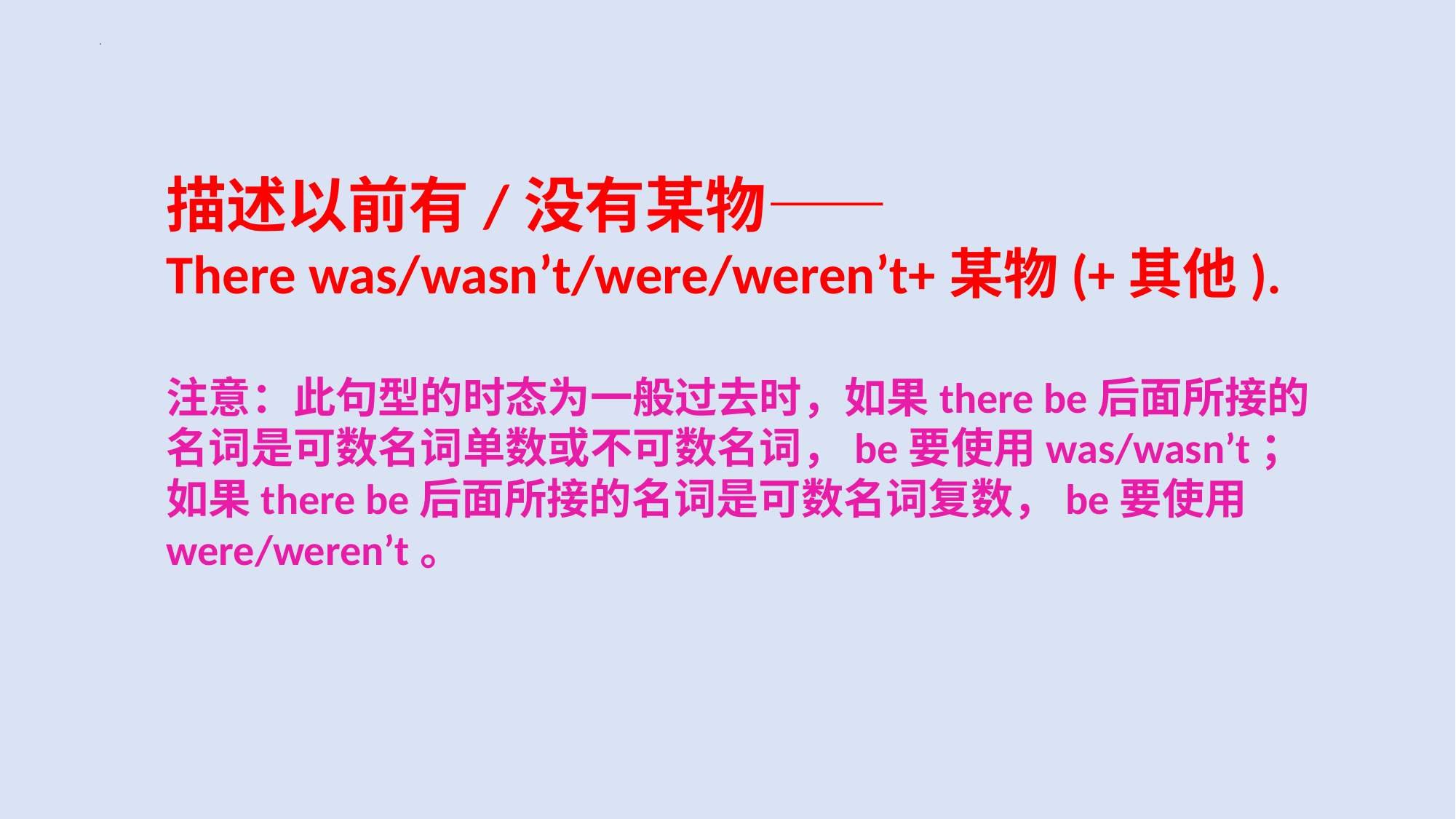

描述以前有/没有某物——
There was/wasn’t/were/weren’t+某物(+其他).

注意：此句型的时态为一般过去时，如果there be后面所接的名词是可数名词单数或不可数名词，be要使用was/wasn’t；如果there be后面所接的名词是可数名词复数，be要使用were/weren’t。